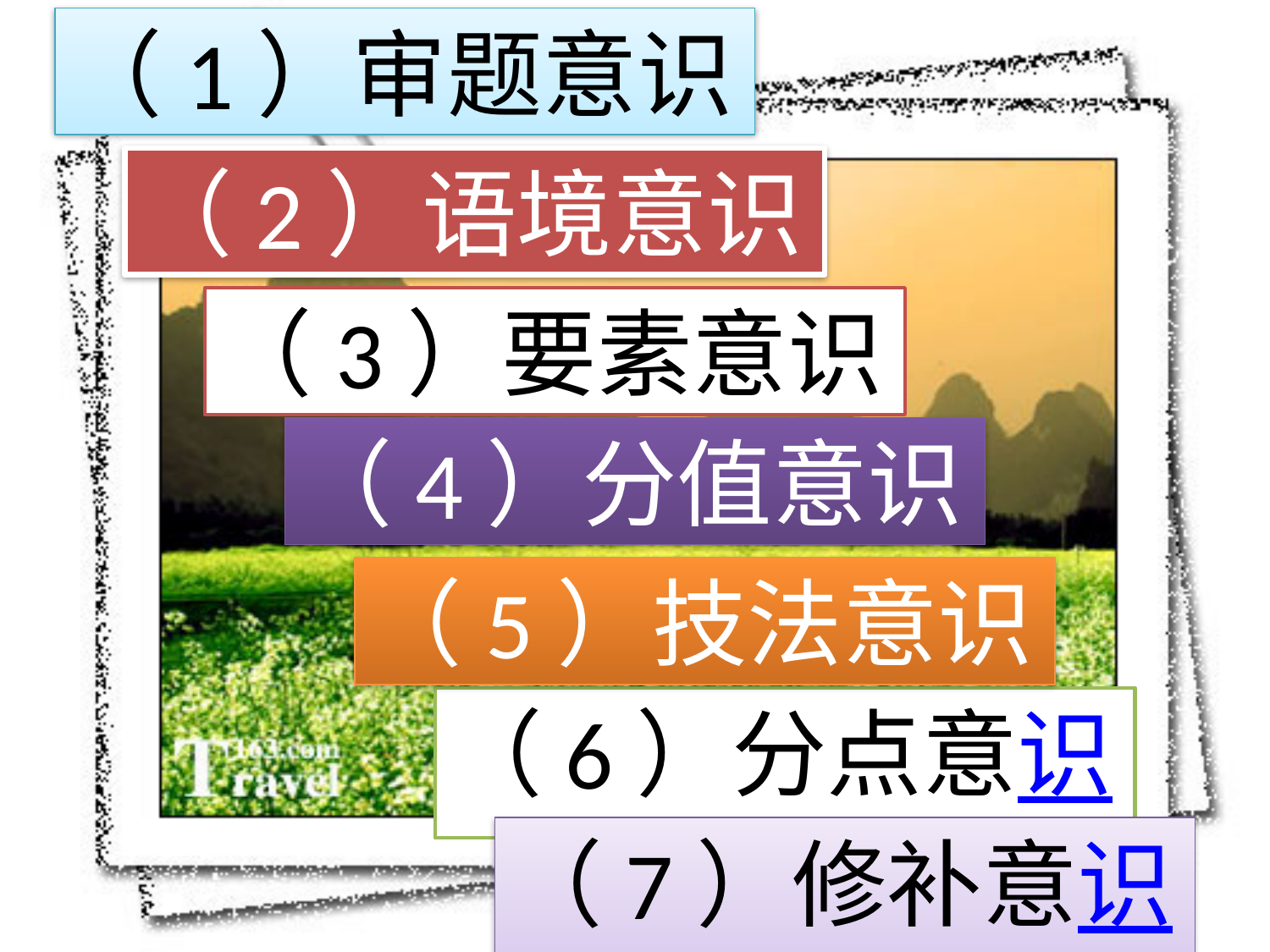

（1）审题意识
（2）语境意识
（3）要素意识
（4）分值意识
（5）技法意识
（6）分点意识
（7）修补意识